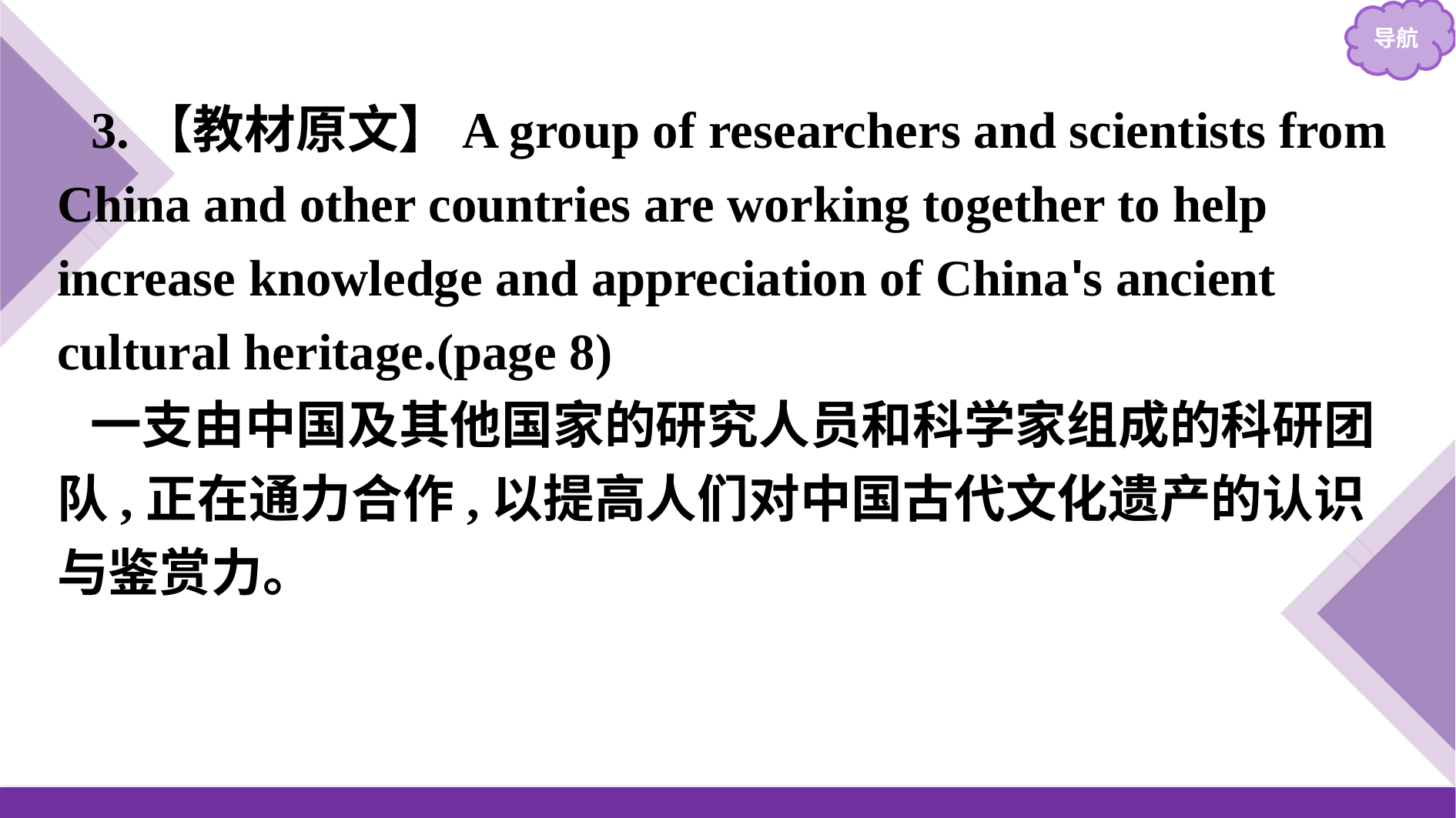

3.【教材原文】A group of researchers and scientists from China and other countries are working together to help increase knowledge and appreciation of China's ancient cultural heritage.(page 8)
一支由中国及其他国家的研究人员和科学家组成的科研团队,正在通力合作,以提高人们对中国古代文化遗产的认识与鉴赏力。